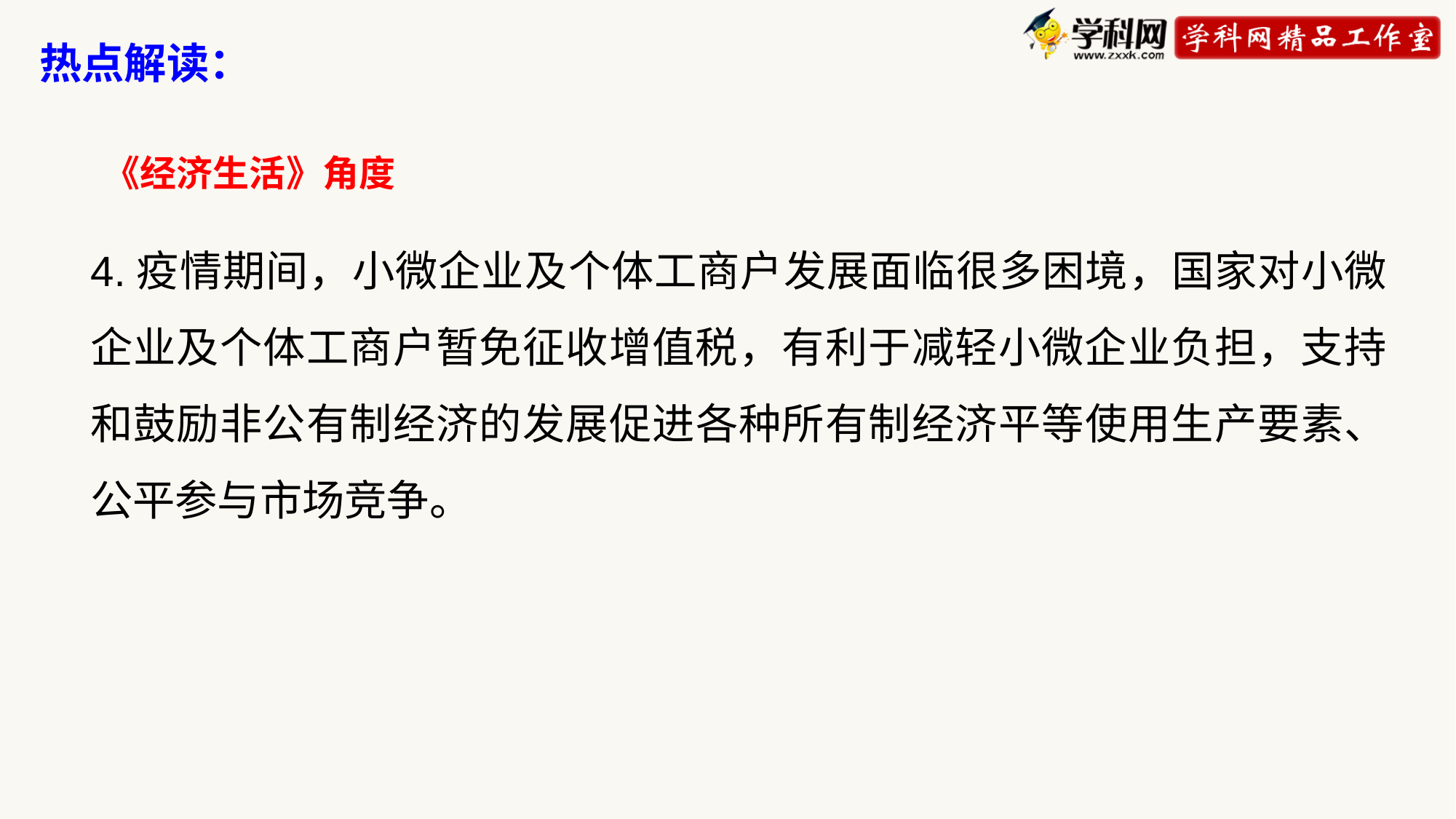

热点解读：
《经济生活》角度
4.疫情期间，小微企业及个体工商户发展面临很多困境，国家对小微企业及个体工商户暂免征收增值税，有利于减轻小微企业负担，支持和鼓励非公有制经济的发展促进各种所有制经济平等使用生产要素、公平参与市场竞争。